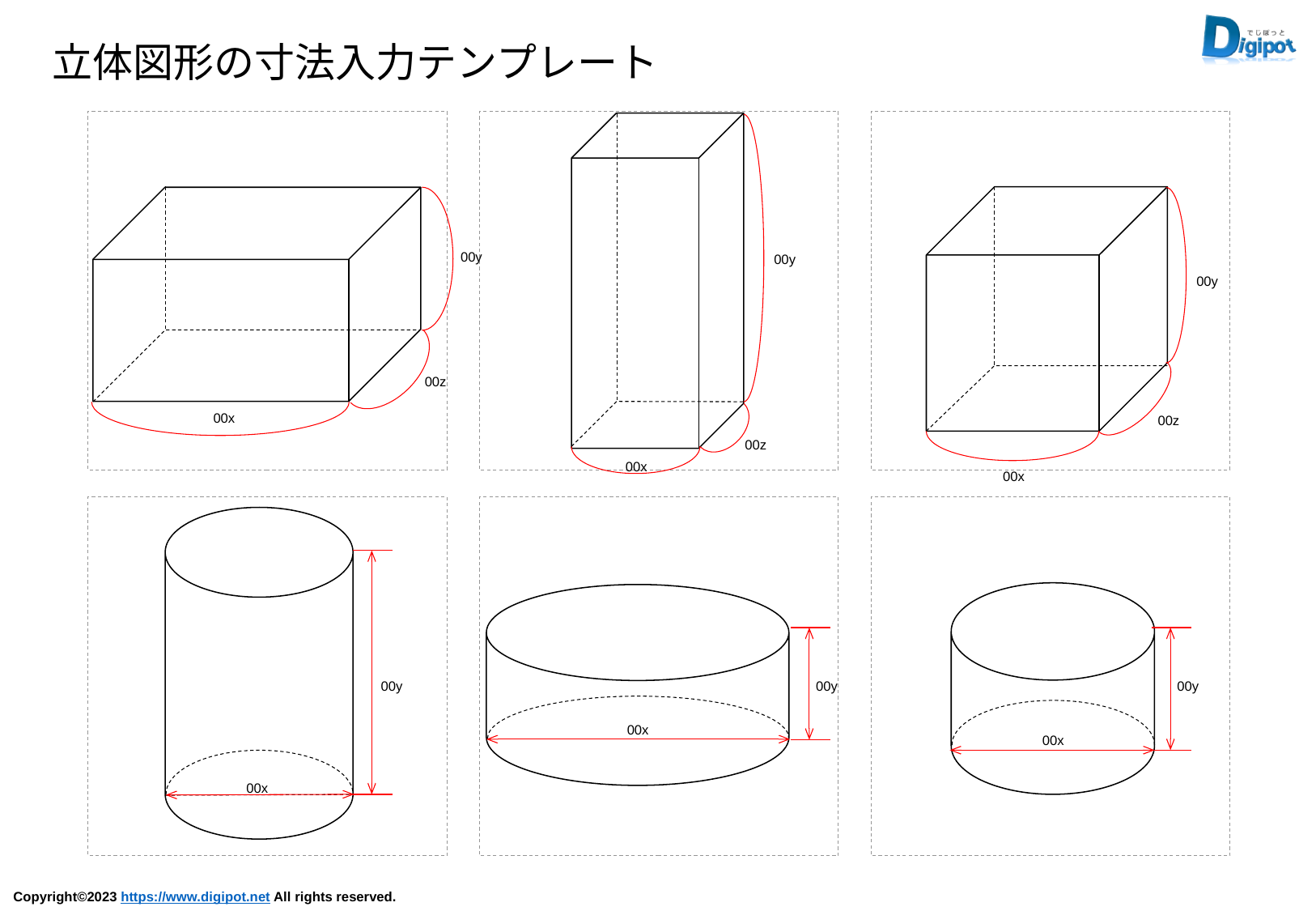

立体図形の寸法入力テンプレート

00y

00z
00x

00y

00z
00x

00y

00z
00x

00y

00x

00y
00x

00y
00x